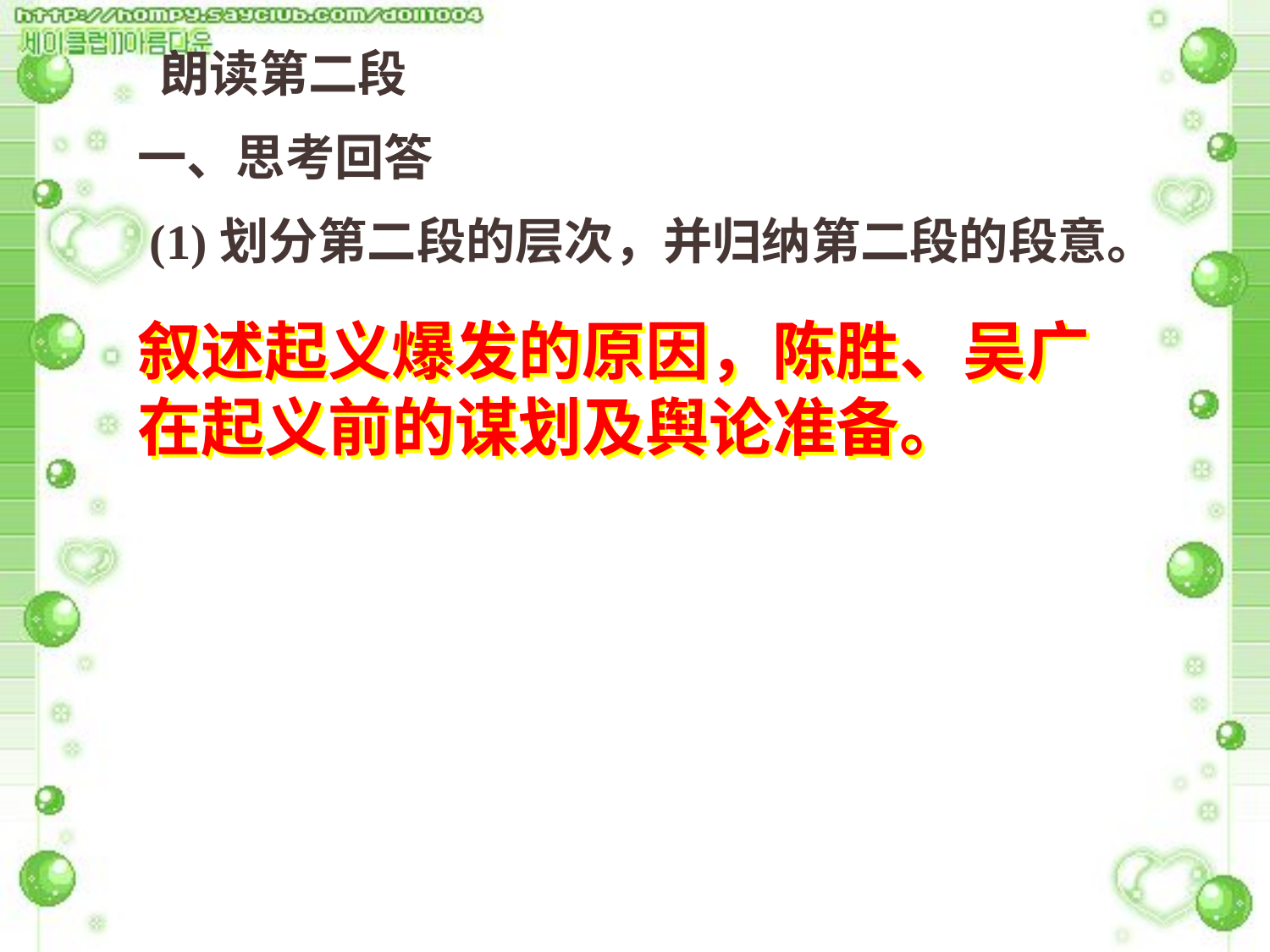

朗读第二段
一、思考回答
 (1)划分第二段的层次，并归纳第二段的段意。

叙述起义爆发的原因，陈胜、吴广在起义前的谋划及舆论准备。